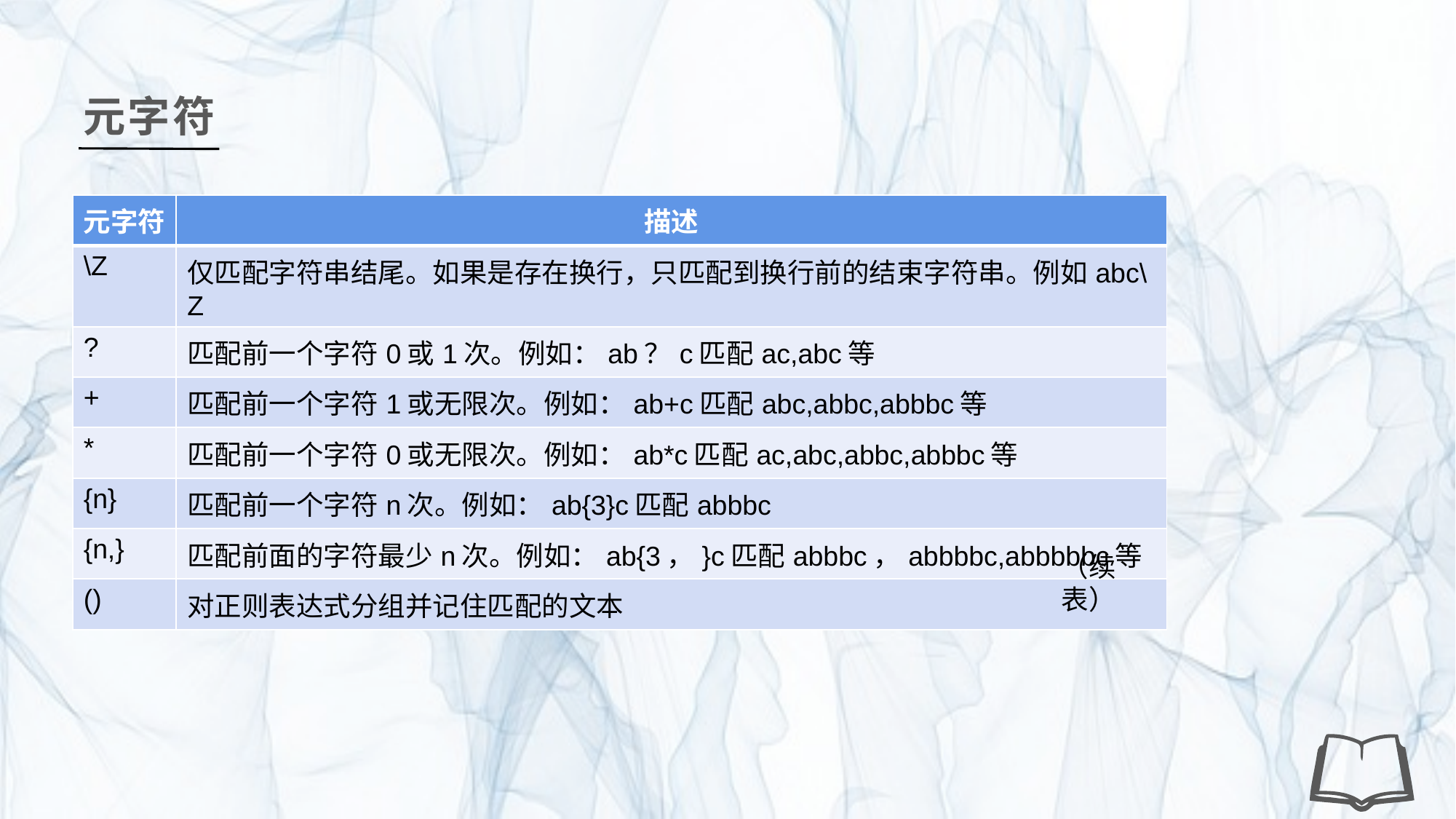

元字符
| 元字符 | 描述 |
| --- | --- |
| \Z | 仅匹配字符串结尾。如果是存在换行，只匹配到换行前的结束字符串。例如abc\Z |
| ? | 匹配前一个字符0或1次。例如：ab？c匹配ac,abc等 |
| + | 匹配前一个字符1或无限次。例如：ab+c匹配abc,abbc,abbbc等 |
| \* | 匹配前一个字符0或无限次。例如：ab\*c匹配ac,abc,abbc,abbbc等 |
| {n} | 匹配前一个字符n次。例如：ab{3}c匹配abbbc |
| {n,} | 匹配前面的字符最少n次。例如：ab{3，}c匹配abbbc，abbbbc,abbbbbc等 |
| () | 对正则表达式分组并记住匹配的文本 |
（续表）

50